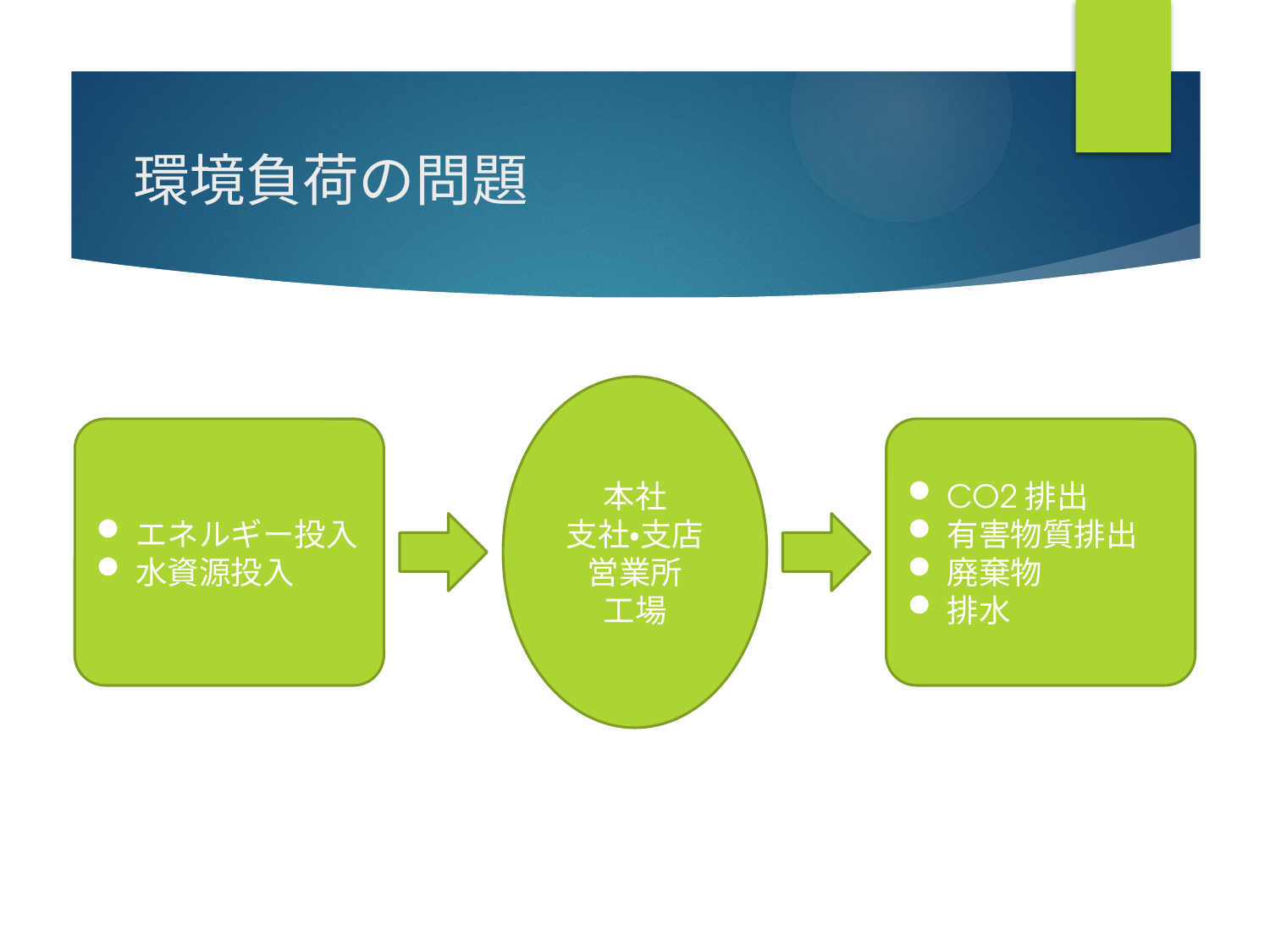

# 環境負荷の問題
本社
支社・支店
営業所
工場
エネルギー投入
水資源投入
CO2排出
有害物質排出
廃棄物
排水